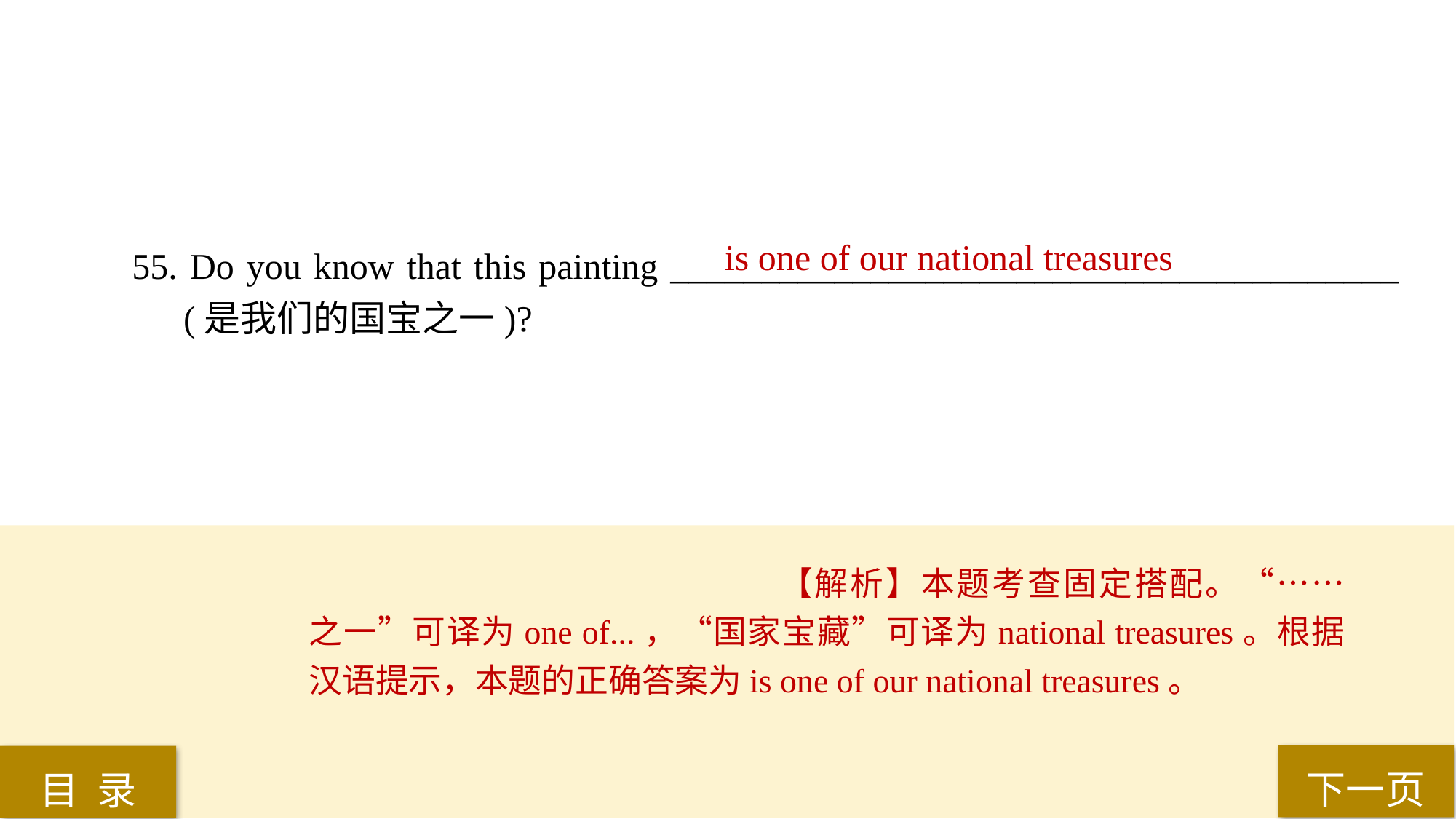

55. Do you know that this painting ________________________________________ (是我们的国宝之一)?
is one of our national treasures
【解析】本题考查固定搭配。“……之一”可译为one of...，“国家宝藏”可译为national treasures。根据汉语提示，本题的正确答案为is one of our national treasures。